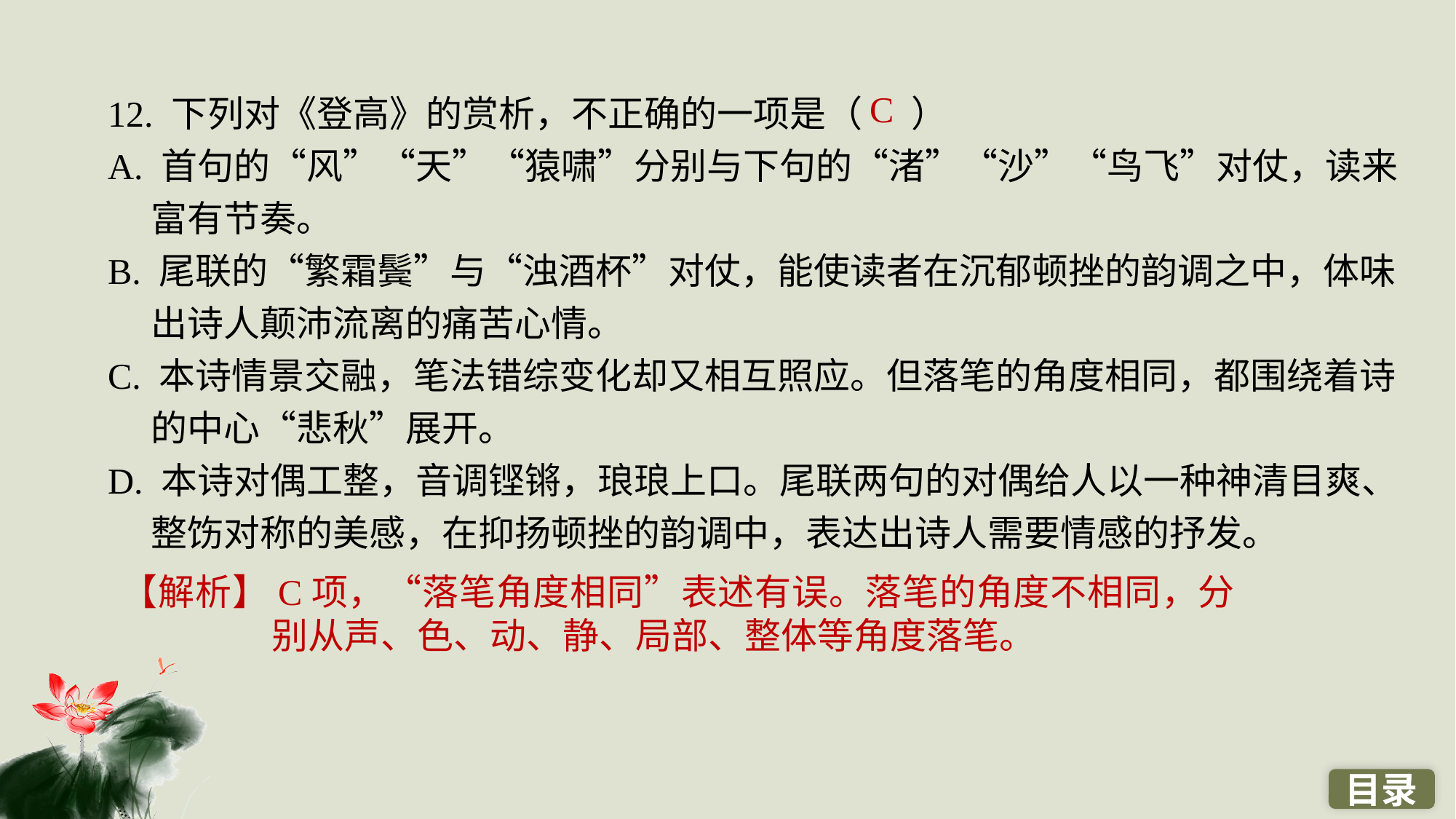

12. 下列对《登高》的赏析，不正确的一项是（      ）
A. 首句的“风”“天”“猿啸”分别与下句的“渚”“沙”“鸟飞”对仗，读来富有节奏。
B. 尾联的“繁霜鬓”与“浊酒杯”对仗，能使读者在沉郁顿挫的韵调之中，体味出诗人颠沛流离的痛苦心情。
C. 本诗情景交融，笔法错综变化却又相互照应。但落笔的角度相同，都围绕着诗的中心“悲秋”展开。
D. 本诗对偶工整，音调铿锵，琅琅上口。尾联两句的对偶给人以一种神清目爽、整饬对称的美感，在抑扬顿挫的韵调中，表达出诗人需要情感的抒发。
C
【解析】C项，“落笔角度相同”表述有误。落笔的角度不相同，分别从声、色、动、静、局部、整体等角度落笔。